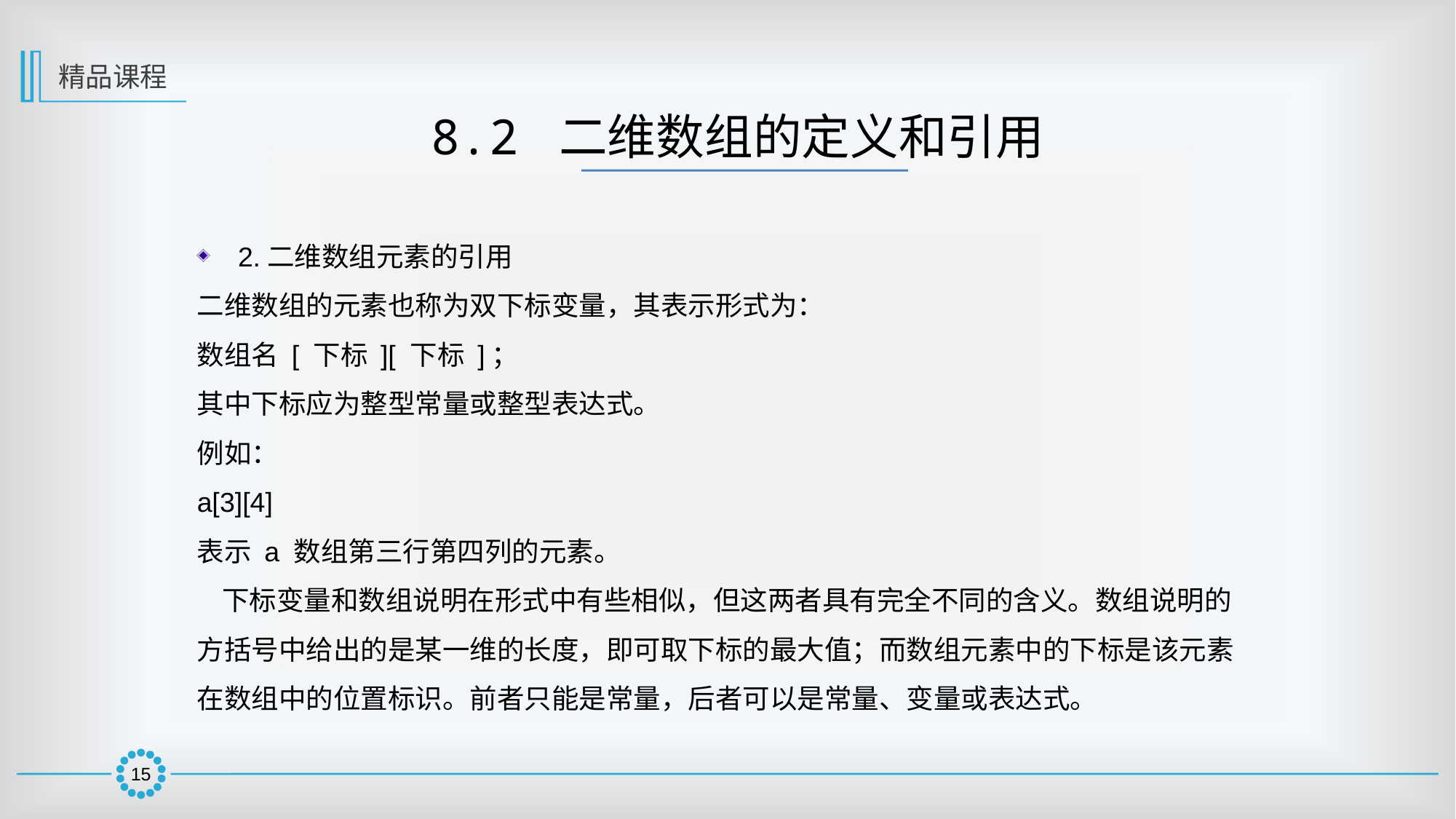

精品课程
8.2 二维数组的定义和引用

2.二维数组元素的引用
二维数组的元素也称为双下标变量，其表示形式为：
数组名 [ 下标 ][ 下标 ]；
其中下标应为整型常量或整型表达式。
例如：
a[3][4]
表示 a 数组第三行第四列的元素。
   下标变量和数组说明在形式中有些相似，但这两者具有完全不同的含义。数组说明的方括号中给出的是某一维的长度，即可取下标的最大值；而数组元素中的下标是该元素在数组中的位置标识。前者只能是常量，后者可以是常量、变量或表达式。

15